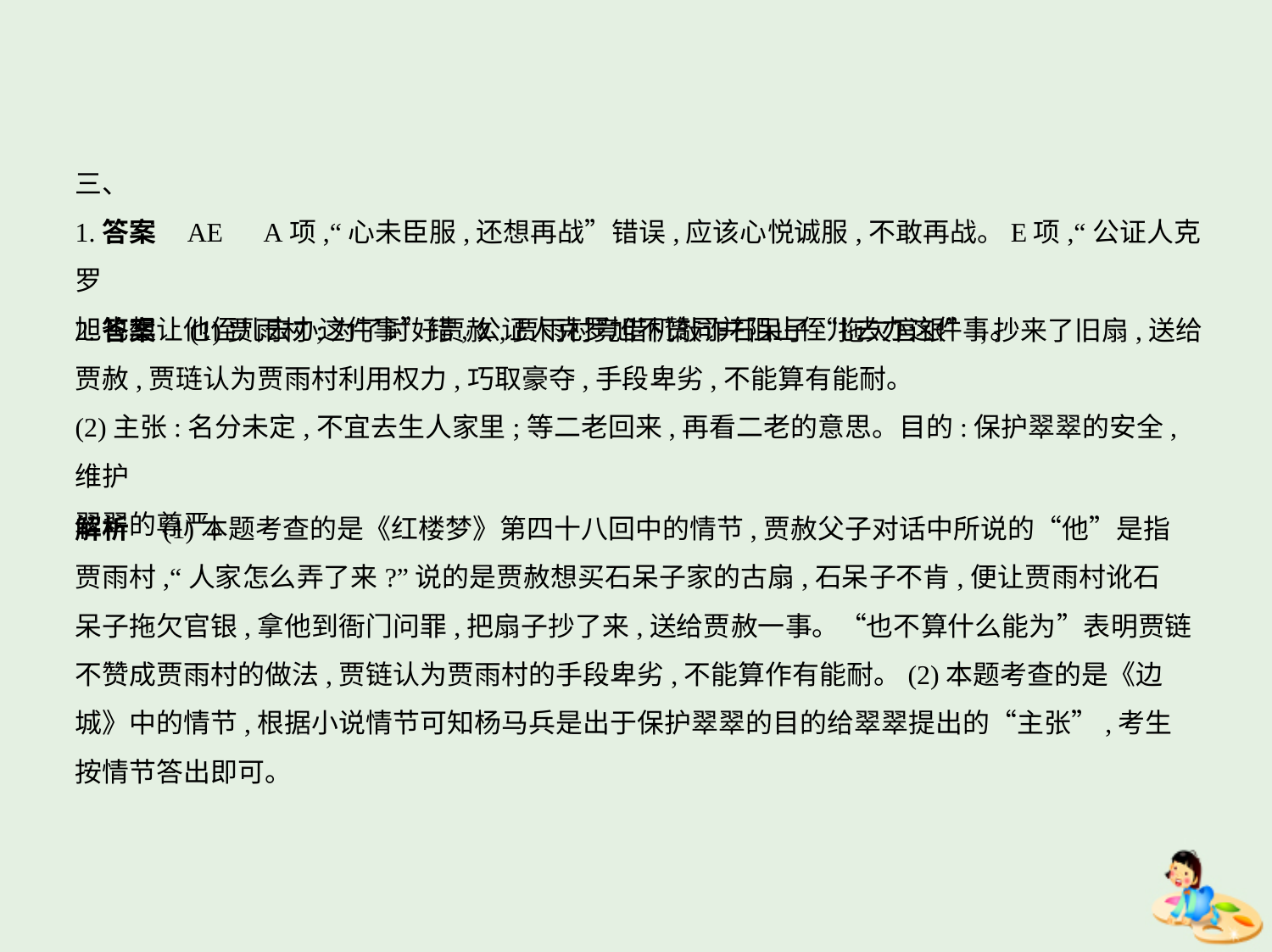

三、
1.答案    AE　A项,“心未臣服,还想再战”错误,应该心悦诚服,不敢再战。E项,“公证人克罗
旭也想让他侄儿去办这件事”错,公证人克罗旭不赞同并阻止侄儿去办这件事。
2.答案　(1)贾雨村;为了讨好贾赦,贾雨村竟借机敲诈石呆子“拖欠官银”,抄来了旧扇,送给
贾赦,贾琏认为贾雨村利用权力,巧取豪夺,手段卑劣,不能算有能耐。
(2)主张:名分未定,不宜去生人家里;等二老回来,再看二老的意思。目的:保护翠翠的安全,维护
翠翠的尊严。
解析　(1)本题考查的是《红楼梦》第四十八回中的情节,贾赦父子对话中所说的“他”是指
贾雨村,“人家怎么弄了来?”说的是贾赦想买石呆子家的古扇,石呆子不肯,便让贾雨村讹石
呆子拖欠官银,拿他到衙门问罪,把扇子抄了来,送给贾赦一事。“也不算什么能为”表明贾链
不赞成贾雨村的做法,贾链认为贾雨村的手段卑劣,不能算作有能耐。(2)本题考查的是《边
城》中的情节,根据小说情节可知杨马兵是出于保护翠翠的目的给翠翠提出的“主张”,考生
按情节答出即可。